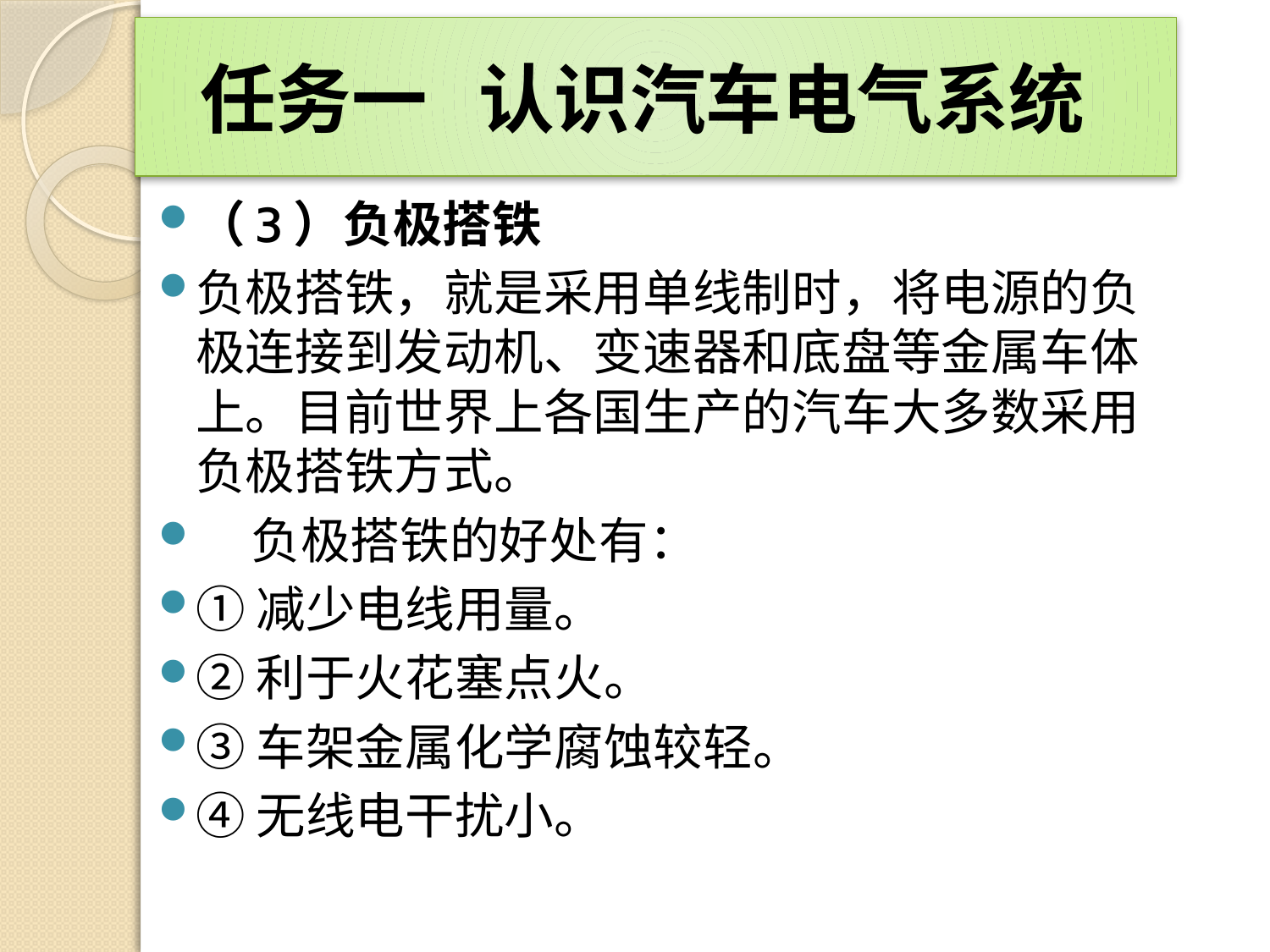

# 任务一   认识汽车电气系统
（3）负极搭铁
负极搭铁，就是采用单线制时，将电源的负极连接到发动机、变速器和底盘等金属车体上。目前世界上各国生产的汽车大多数采用负极搭铁方式。
    负极搭铁的好处有：
①减少电线用量。
②利于火花塞点火。
③车架金属化学腐蚀较轻。
④无线电干扰小。